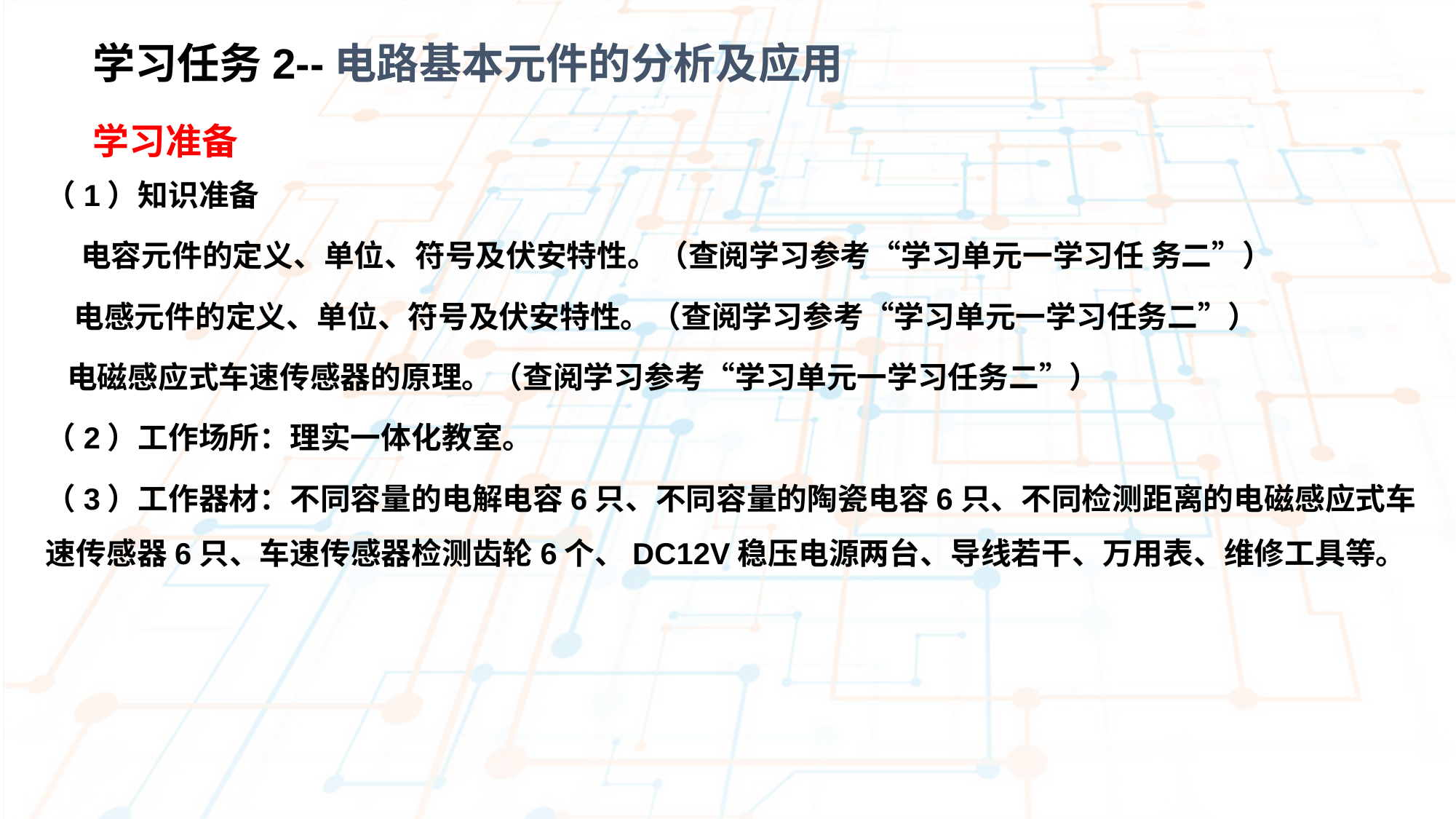

学习任务2--电路基本元件的分析及应用
学习准备
（1）知识准备
    电容元件的定义、单位、符号及伏安特性。（查阅学习参考“学习单元一学习任 务二”）
   电感元件的定义、单位、符号及伏安特性。（查阅学习参考“学习单元一学习任务二”）
  电磁感应式车速传感器的原理。（查阅学习参考“学习单元一学习任务二”）
（2）工作场所：理实一体化教室。
（3）工作器材：不同容量的电解电容6只、不同容量的陶瓷电容6只、不同检测距离的电磁感应式车速传感器6只、车速传感器检测齿轮6个、DC12V稳压电源两台、导线若干、万用表、维修工具等。